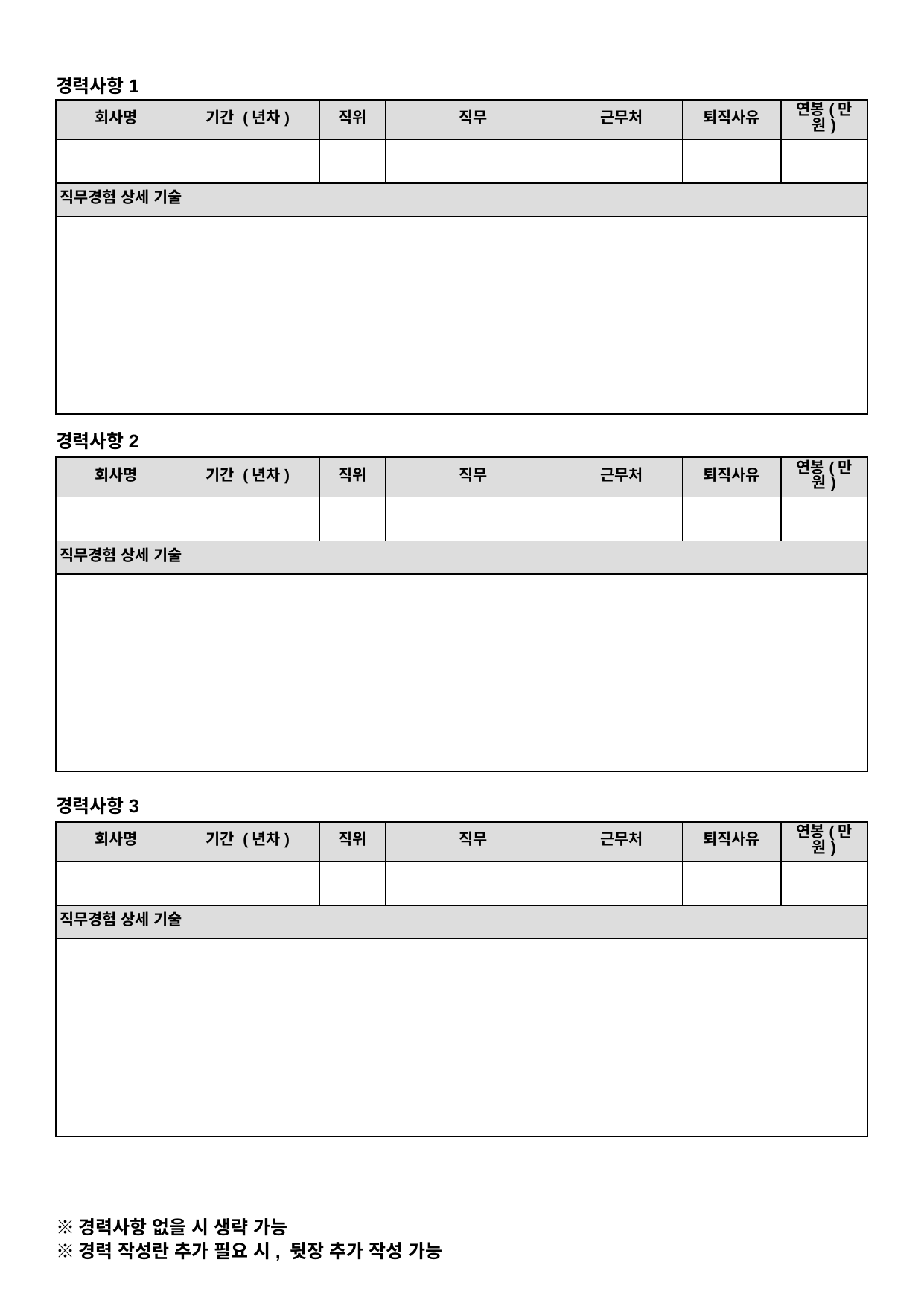

경력사항1
| 회사명 | 기간 (년차) | 직위 | 직무 | 근무처 | 퇴직사유 | 연봉(만원) |
| --- | --- | --- | --- | --- | --- | --- |
|  |  |  |  |  |  |  |
| 직무경험 상세 기술 |  |  |  |  |  |  |
|  |  |  |  |  |  |  |
경력사항2
| 회사명 | 기간 (년차) | 직위 | 직무 | 근무처 | 퇴직사유 | 연봉(만원) |
| --- | --- | --- | --- | --- | --- | --- |
|  |  |  |  |  |  |  |
| 직무경험 상세 기술 |  |  |  |  |  |  |
|  |  |  |  |  |  |  |
경력사항3
| 회사명 | 기간 (년차) | 직위 | 직무 | 근무처 | 퇴직사유 | 연봉(만원) |
| --- | --- | --- | --- | --- | --- | --- |
|  |  |  |  |  |  |  |
| 직무경험 상세 기술 |  |  |  |  |  |  |
|  |  |  |  |  |  |  |
※경력사항 없을 시 생략 가능
※경력 작성란 추가 필요 시, 뒷장 추가 작성 가능